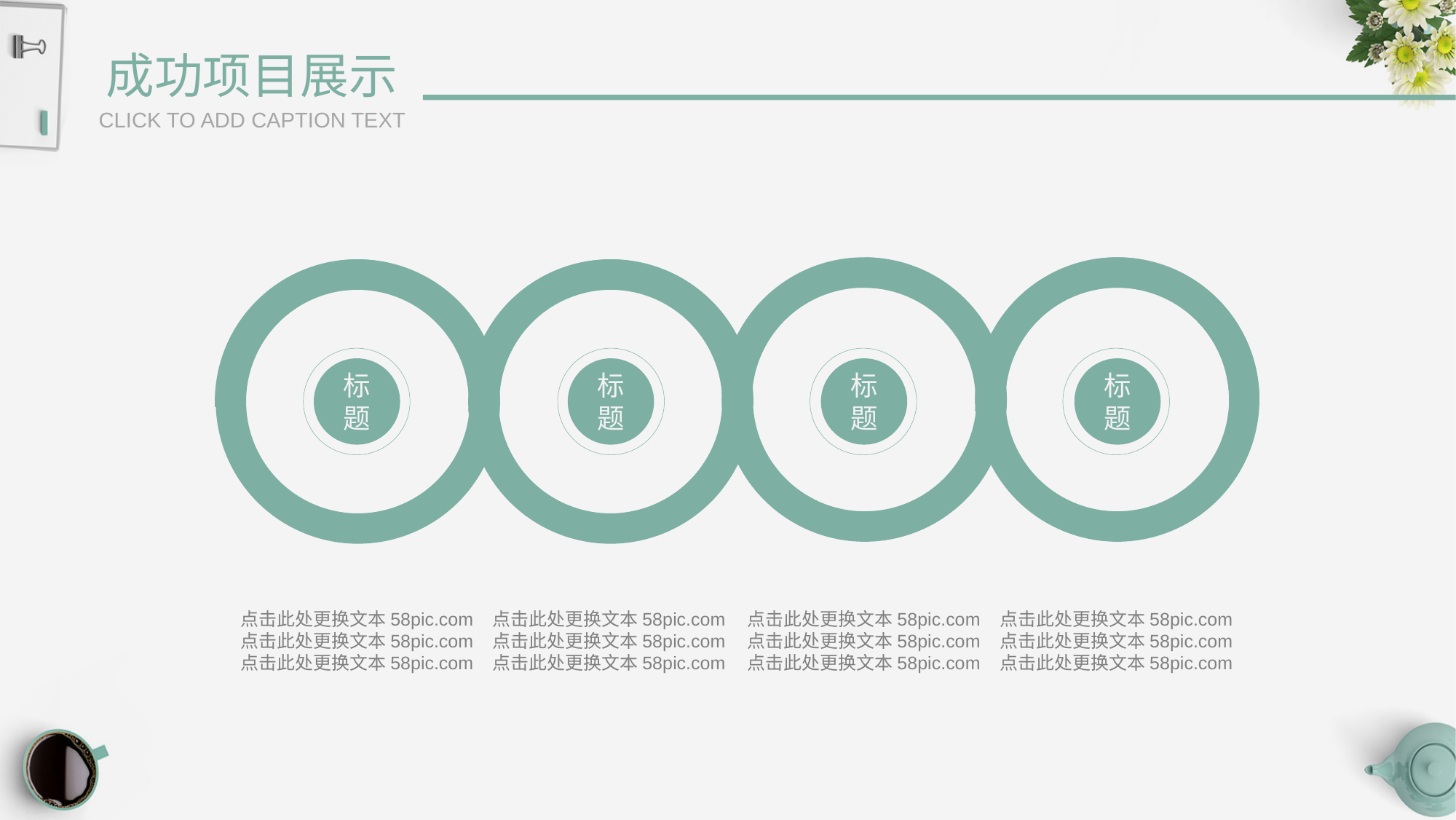

成功项目展示

CLICK TO ADD CAPTION TEXT

标题
标题
标题
标题
点击此处更换文本58pic.com
点击此处更换文本58pic.com
点击此处更换文本58pic.com
点击此处更换文本58pic.com
点击此处更换文本58pic.com
点击此处更换文本58pic.com
点击此处更换文本58pic.com
点击此处更换文本58pic.com
点击此处更换文本58pic.com
点击此处更换文本58pic.com
点击此处更换文本58pic.com
点击此处更换文本58pic.com